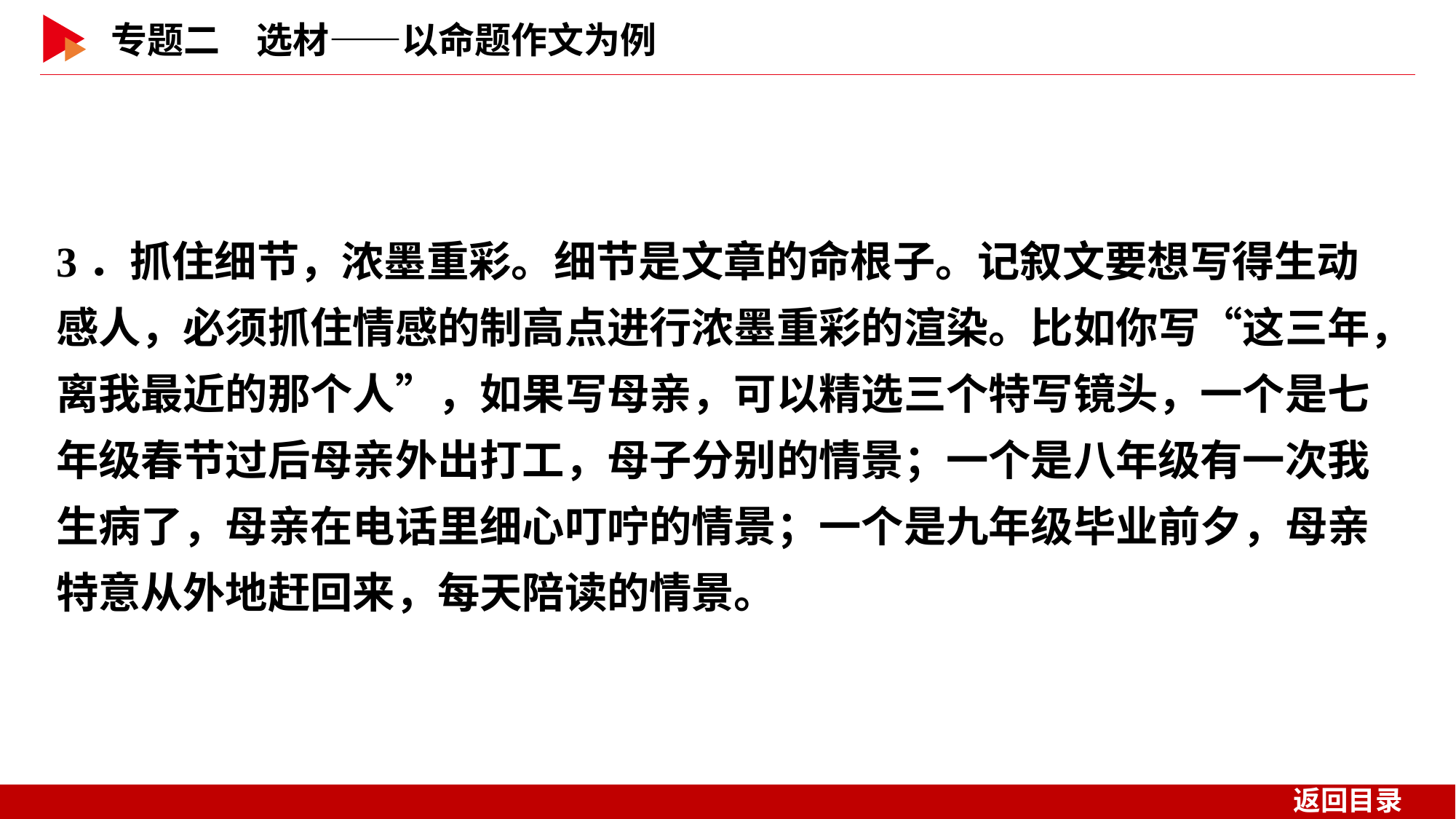

3．抓住细节，浓墨重彩。细节是文章的命根子。记叙文要想写得生动感人，必须抓住情感的制高点进行浓墨重彩的渲染。比如你写“这三年，离我最近的那个人”，如果写母亲，可以精选三个特写镜头，一个是七年级春节过后母亲外出打工，母子分别的情景；一个是八年级有一次我生病了，母亲在电话里细心叮咛的情景；一个是九年级毕业前夕，母亲特意从外地赶回来，每天陪读的情景。